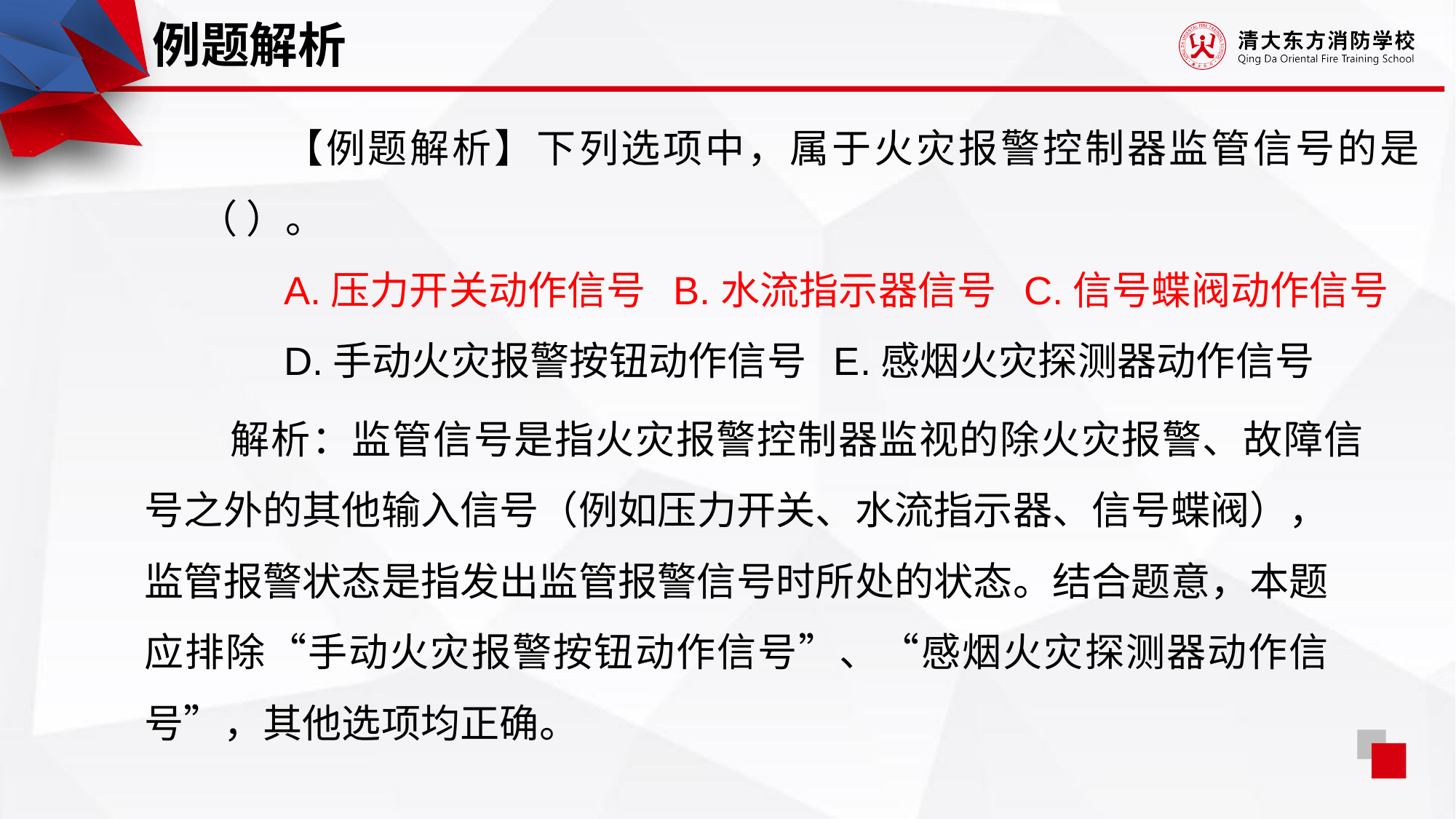

例题解析

【例题解析】下列选项中，属于火灾报警控制器监管信号的是（ ）。
A.压力开关动作信号  B.水流指示器信号  C.信号蝶阀动作信号
D.手动火灾报警按钮动作信号  E.感烟火灾探测器动作信号
解析：监管信号是指火灾报警控制器监视的除火灾报警、故障信号之外的其他输入信号（例如压力开关、水流指示器、信号蝶阀），监管报警状态是指发出监管报警信号时所处的状态。结合题意，本题应排除“手动火灾报警按钮动作信号”、“感烟火灾探测器动作信号”，其他选项均正确。